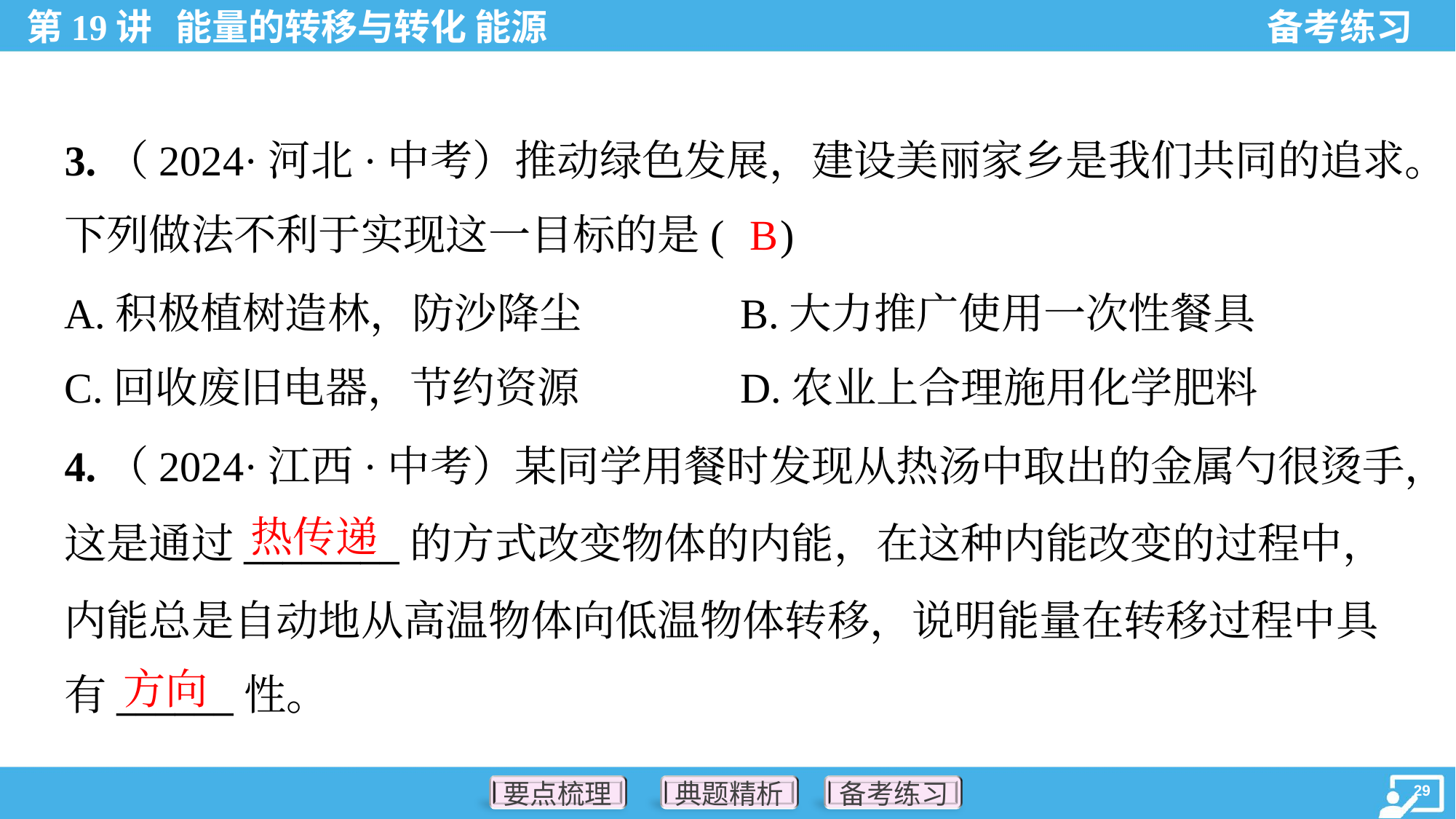

3.（2024·河北·中考）推动绿色发展，建设美丽家乡是我们共同的追求。
下列做法不利于实现这一目标的是(     )
B
A.积极植树造林，防沙降尘	B.大力推广使用一次性餐具
C.回收废旧电器，节约资源	D.农业上合理施用化学肥料
4.（2024·江西·中考）某同学用餐时发现从热汤中取出的金属勺很烫手，
这是通过________的方式改变物体的内能，在这种内能改变的过程中，
内能总是自动地从高温物体向低温物体转移，说明能量在转移过程中具
有______性。
热传递
方向